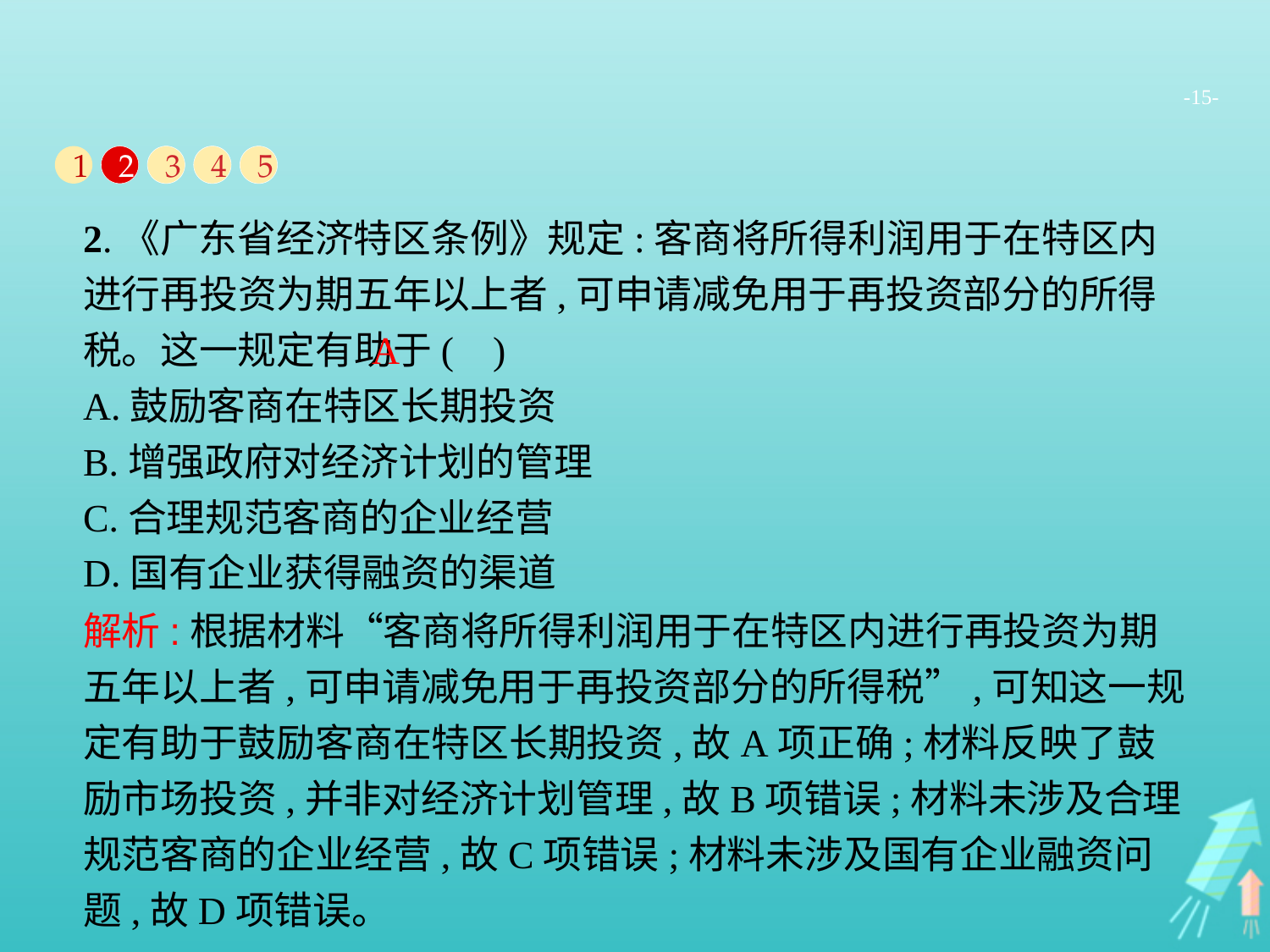

-15-
1
2
3
4
5
2.《广东省经济特区条例》规定:客商将所得利润用于在特区内进行再投资为期五年以上者,可申请减免用于再投资部分的所得税。这一规定有助于(    )
A.鼓励客商在特区长期投资
B.增强政府对经济计划的管理
C.合理规范客商的企业经营
D.国有企业获得融资的渠道
A
解析:根据材料“客商将所得利润用于在特区内进行再投资为期五年以上者,可申请减免用于再投资部分的所得税”,可知这一规定有助于鼓励客商在特区长期投资,故A项正确;材料反映了鼓励市场投资,并非对经济计划管理,故B项错误;材料未涉及合理规范客商的企业经营,故C项错误;材料未涉及国有企业融资问题,故D项错误。